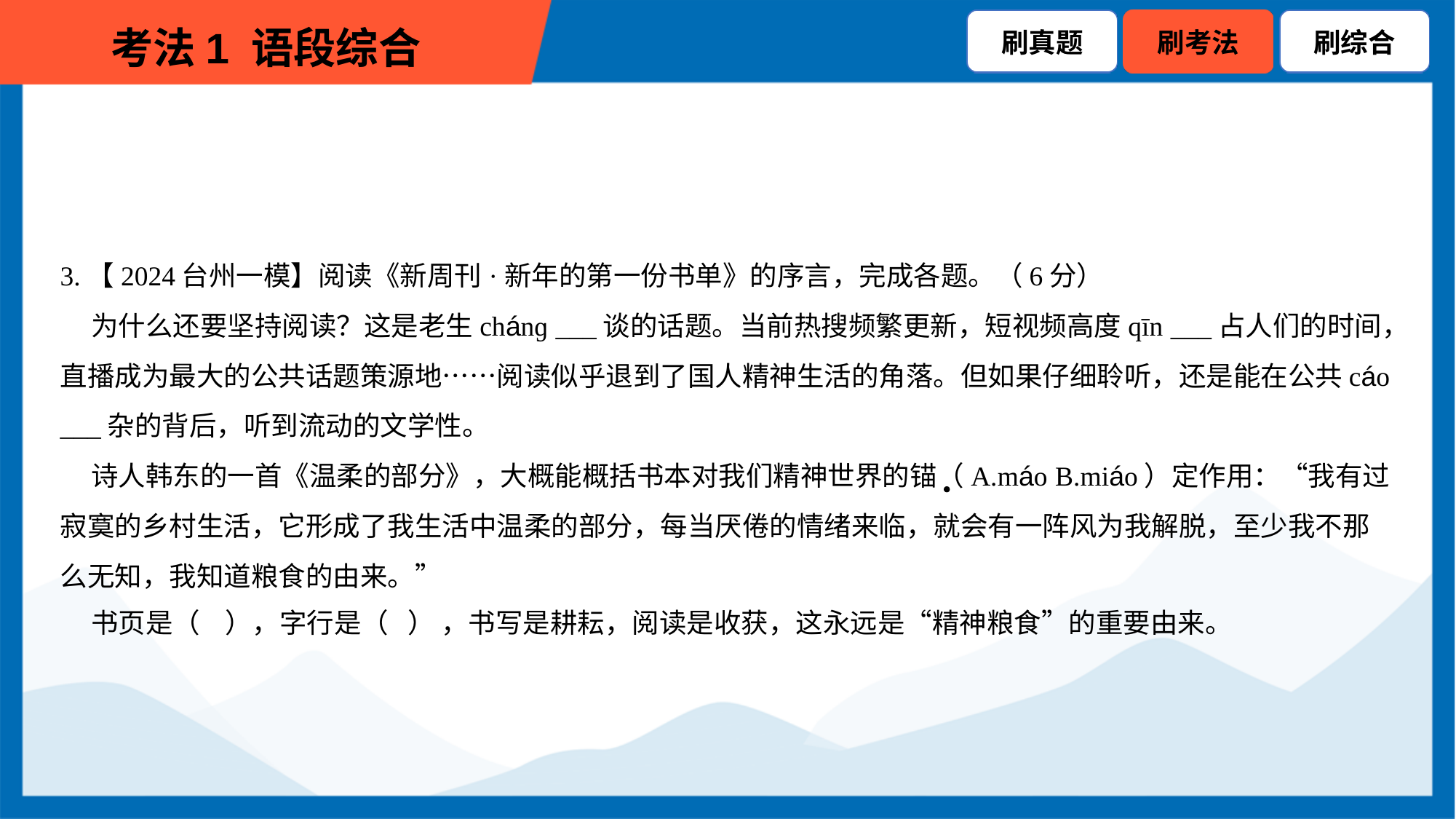

3.【2024台州一模】阅读《新周刊·新年的第一份书单》的序言，完成各题。（6分）
    为什么还要坚持阅读？这是老生chánɡ ___谈的话题。当前热搜频繁更新，短视频高度qīn ___占人们的时间，
直播成为最大的公共话题策源地……阅读似乎退到了国人精神生活的角落。但如果仔细聆听，还是能在公共cáo
___杂的背后，听到流动的文学性。
    诗人韩东的一首《温柔的部分》，大概能概括书本对我们精神世界的锚（A.máo B.miáo）定作用：“我有过
寂寞的乡村生活，它形成了我生活中温柔的部分，每当厌倦的情绪来临，就会有一阵风为我解脱，至少我不那
么无知，我知道粮食的由来。”
    书页是（    ），字行是（   ） ，书写是耕耘，阅读是收获，这永远是“精神粮食”的重要由来。